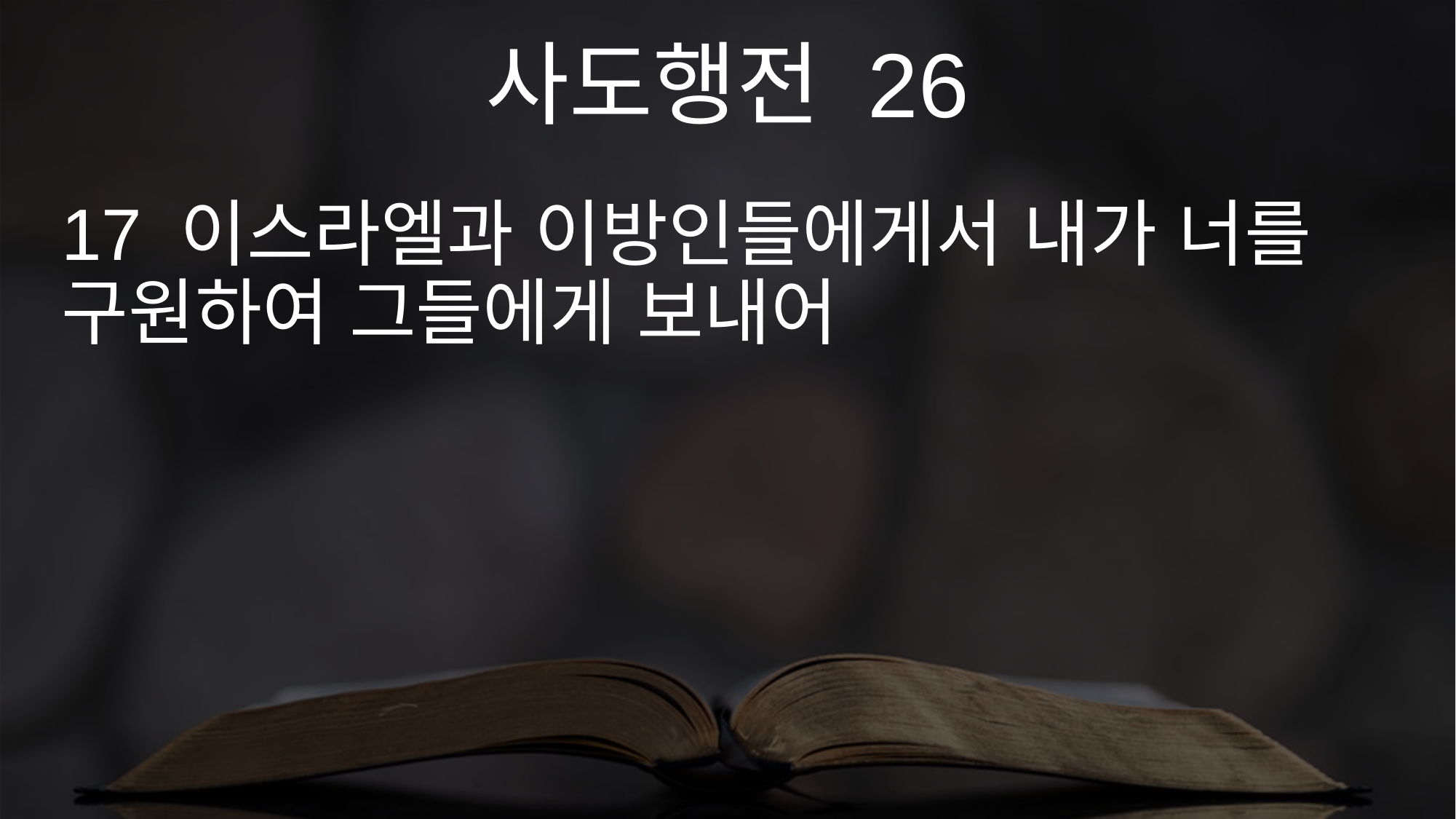

사도행전 26
17 이스라엘과 이방인들에게서 내가 너를 구원하여 그들에게 보내어